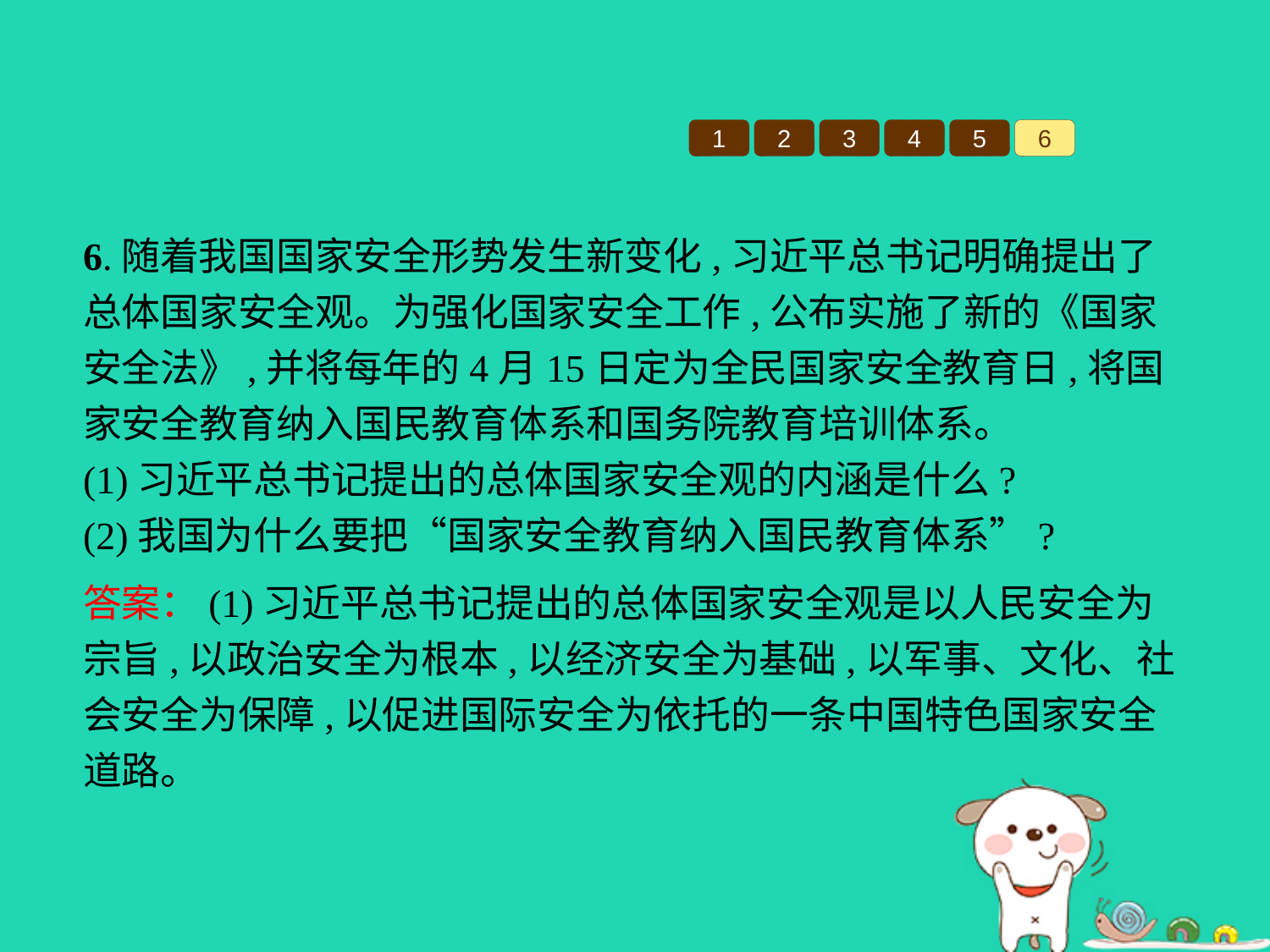

1
2
3
4
5
6
6.随着我国国家安全形势发生新变化,习近平总书记明确提出了总体国家安全观。为强化国家安全工作,公布实施了新的《国家安全法》,并将每年的4月15日定为全民国家安全教育日,将国家安全教育纳入国民教育体系和国务院教育培训体系。
(1)习近平总书记提出的总体国家安全观的内涵是什么?
(2)我国为什么要把“国家安全教育纳入国民教育体系”?
答案：(1)习近平总书记提出的总体国家安全观是以人民安全为宗旨,以政治安全为根本,以经济安全为基础,以军事、文化、社会安全为保障,以促进国际安全为依托的一条中国特色国家安全道路。